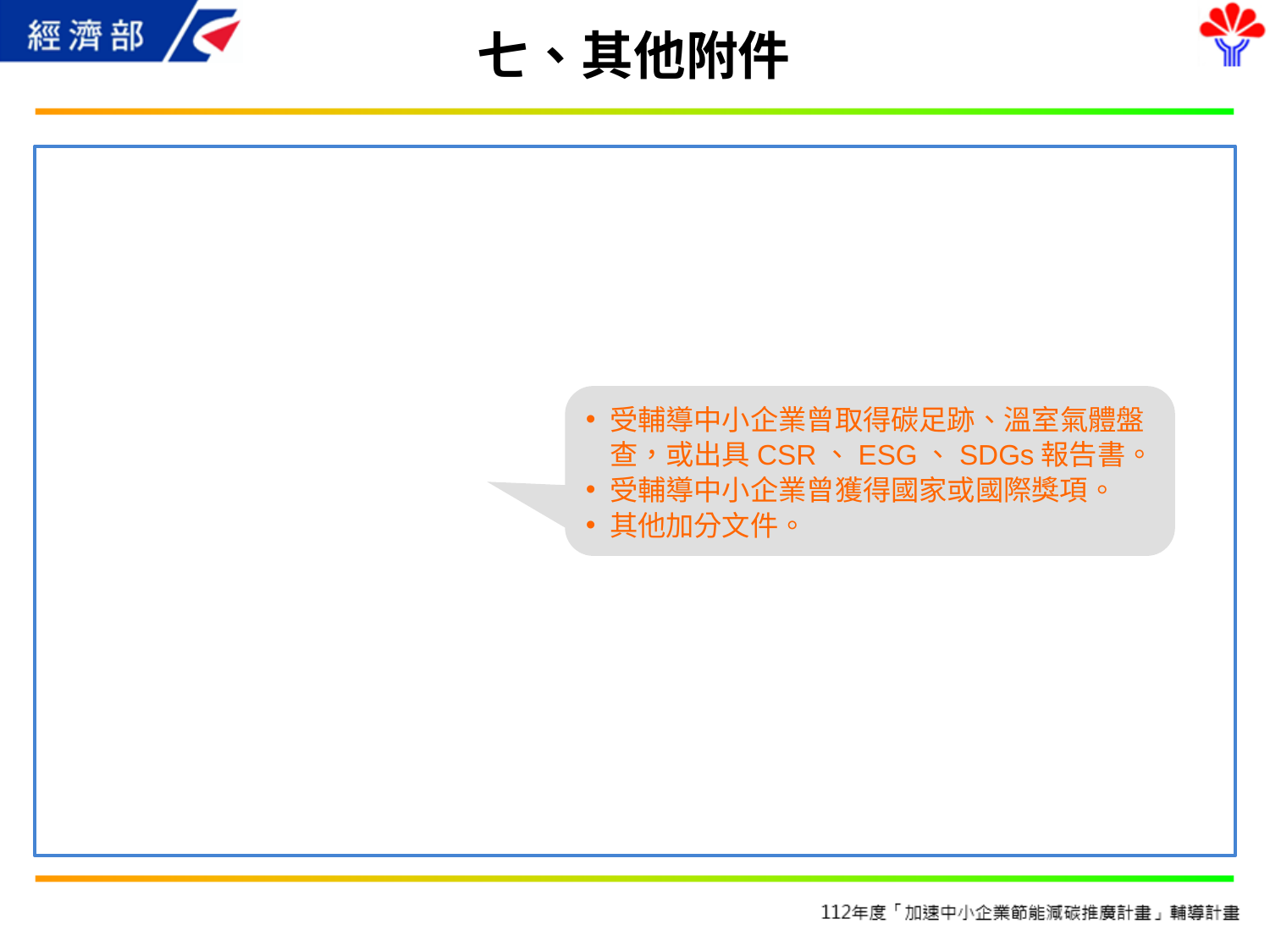

# 七、其他附件

受輔導中小企業曾取得碳足跡、溫室氣體盤查，或出具CSR、ESG、SDGs報告書。
受輔導中小企業曾獲得國家或國際獎項。
其他加分文件。
23